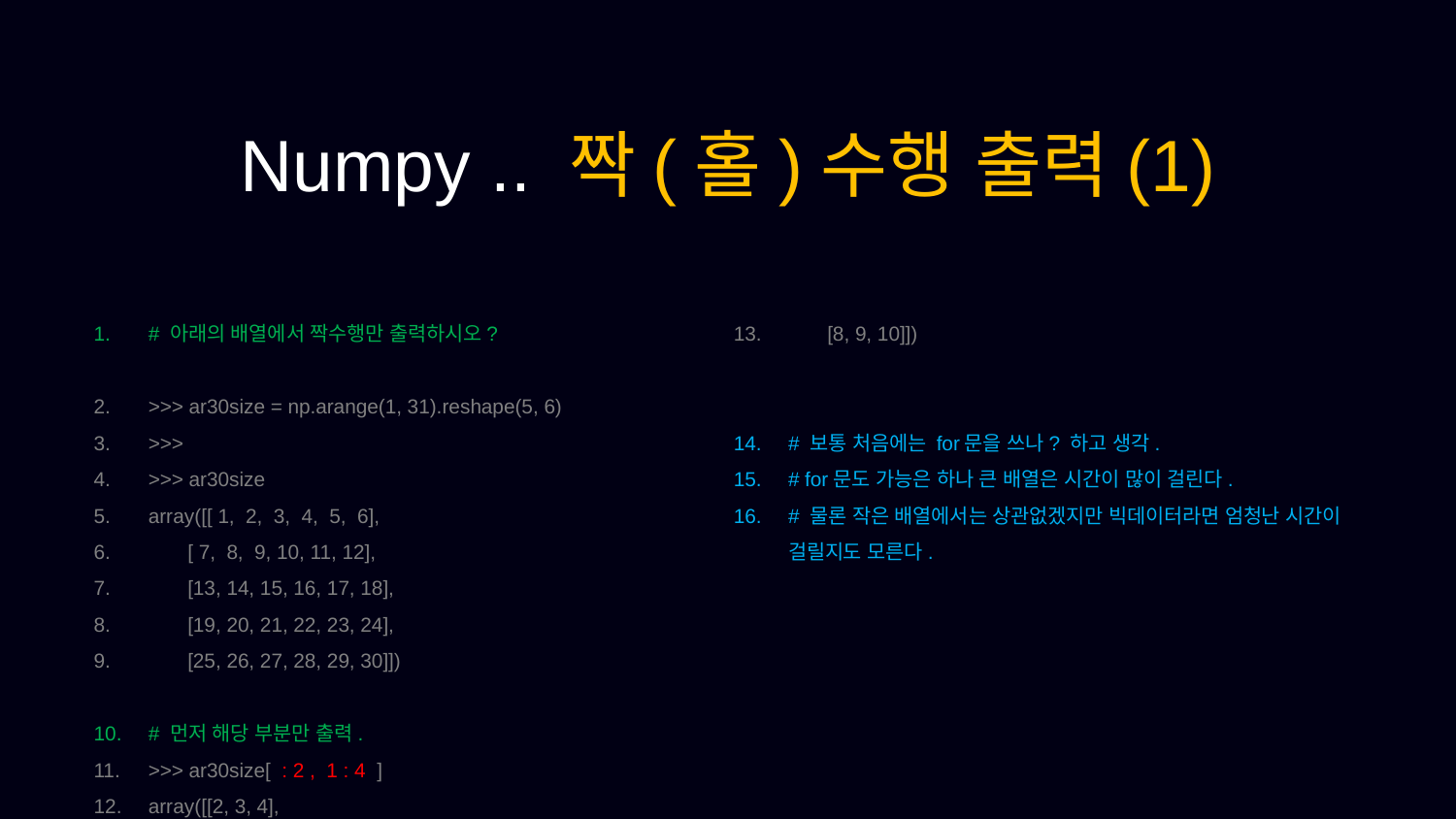

Numpy .. 짝(홀)수행 출력(1)
# 아래의 배열에서 짝수행만 출력하시오?

>>> ar30size = np.arange(1, 31).reshape(5, 6)
>>>
>>> ar30size
array([[ 1,  2,  3,  4,  5,  6],
       [ 7,  8,  9, 10, 11, 12],
       [13, 14, 15, 16, 17, 18],
       [19, 20, 21, 22, 23, 24],
       [25, 26, 27, 28, 29, 30]])

# 먼저 해당 부분만 출력.
>>> ar30size[  : 2 ,  1 : 4  ]
array([[2, 3, 4],
       [8, 9, 10]])

# 보통 처음에는 for문을 쓰나? 하고 생각.
# for문도 가능은 하나 큰 배열은 시간이 많이 걸린다.
# 물론 작은 배열에서는 상관없겠지만 빅데이터라면 엄청난 시간이 걸릴지도 모른다.